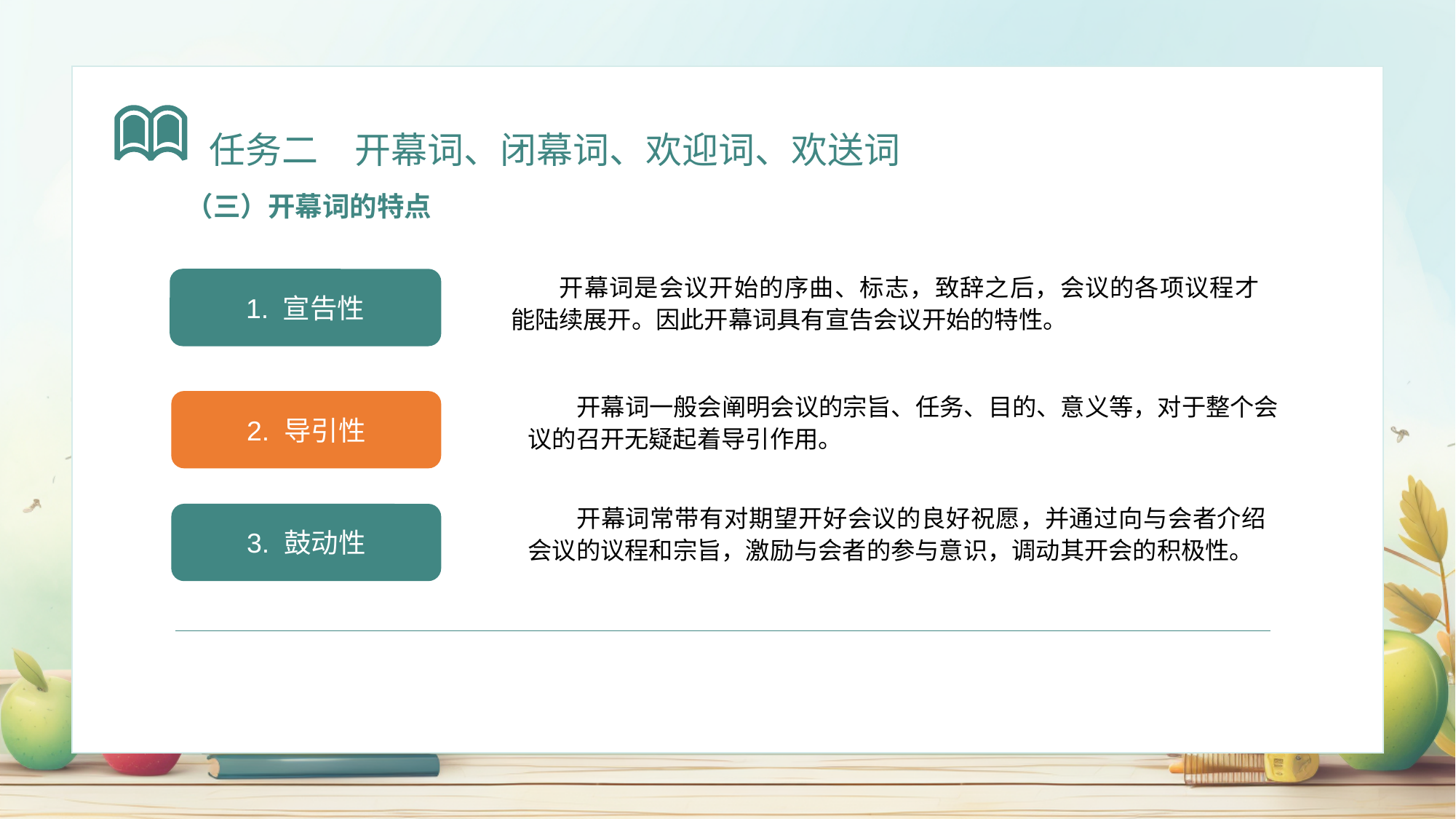

任务二　开幕词、闭幕词、欢迎词、欢送词

（三）开幕词的特点
开幕词是会议开始的序曲、标志，致辞之后，会议的各项议程才能陆续展开。因此开幕词具有宣告会议开始的特性。
1. 宣告性
开幕词一般会阐明会议的宗旨、任务、目的、意义等，对于整个会议的召开无疑起着导引作用。
2. 导引性
开幕词常带有对期望开好会议的良好祝愿，并通过向与会者介绍会议的议程和宗旨，激励与会者的参与意识，调动其开会的积极性。
3. 鼓动性